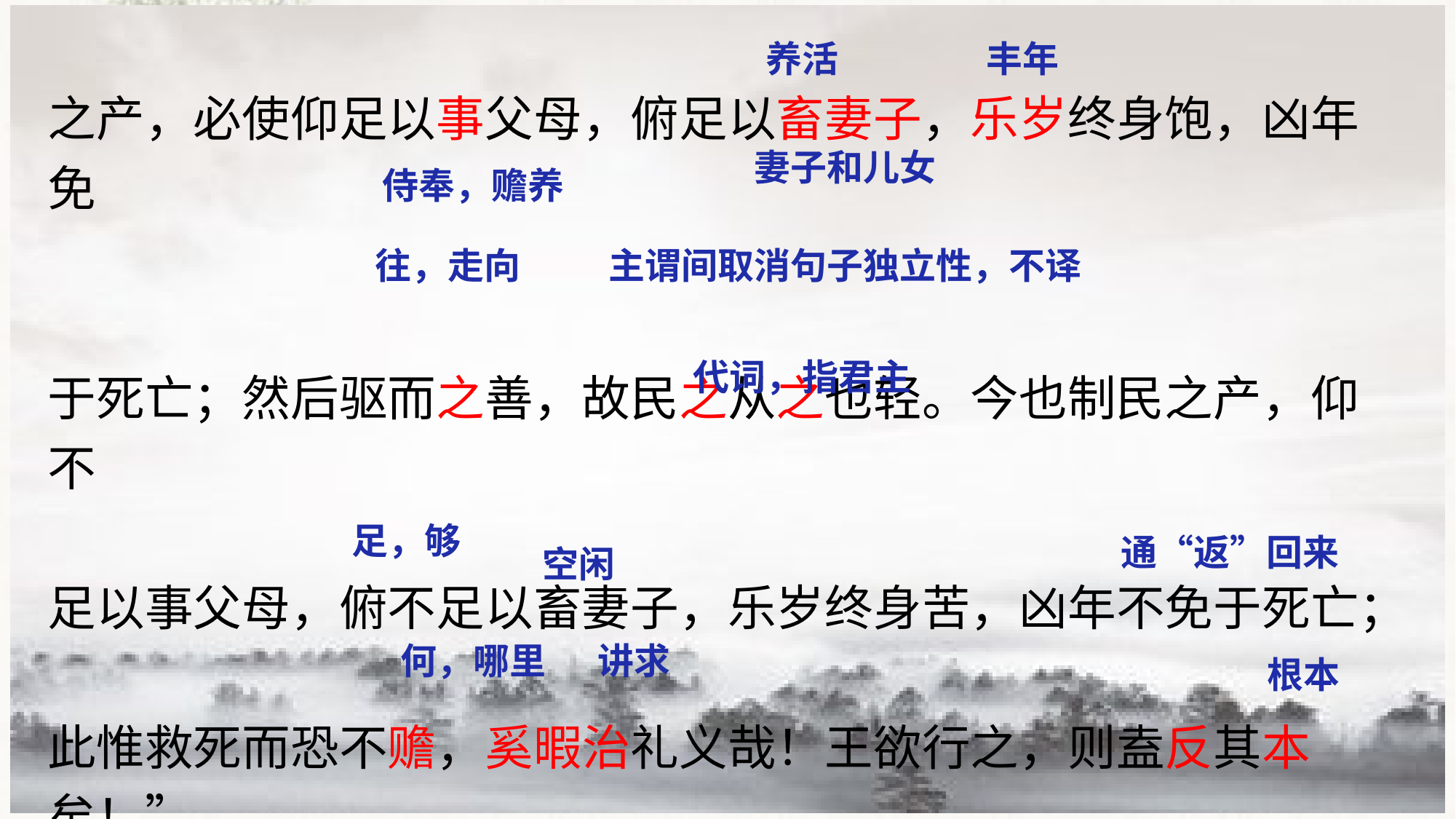

养活
丰年
之产，必使仰足以事父母，俯足以畜妻子，乐岁终身饱，凶年免

于死亡；然后驱而之善，故民之从之也轻。今也制民之产，仰不

足以事父母，俯不足以畜妻子，乐岁终身苦，凶年不免于死亡；

此惟救死而恐不赡，奚暇治礼义哉！王欲行之，则盍反其本矣！”
妻子和儿女
侍奉，赡养
往，走向
主谓间取消句子独立性，不译
代词，指君主
足，够
通“返”回来
空闲
何，哪里
讲求
根本